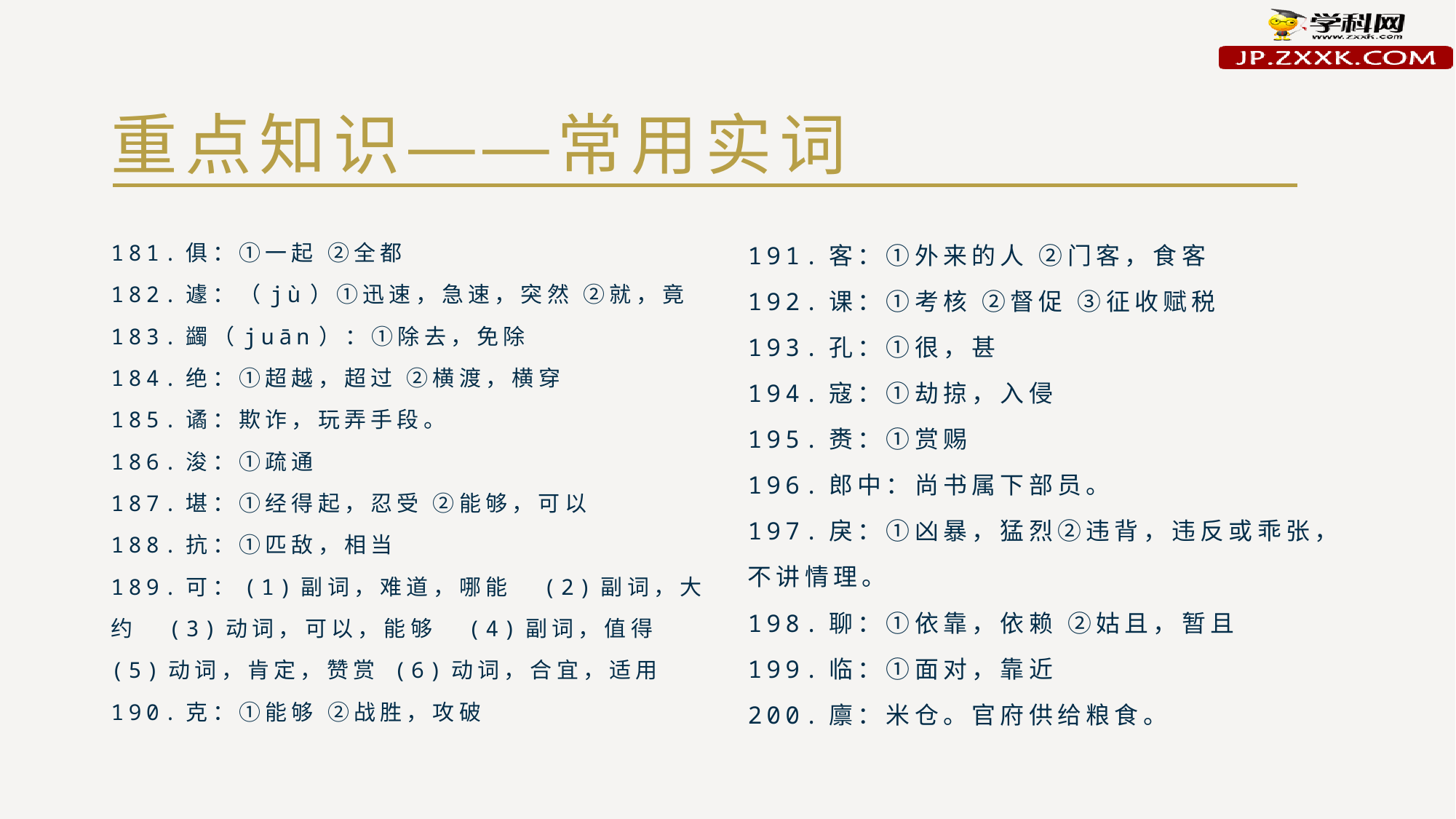

# 重点知识——常用实词
181.俱：①一起 ②全都
182.遽：（jù）①迅速，急速，突然 ②就，竟
183.蠲（juān）：①除去，免除
184.绝：①超越，超过 ②横渡，横穿
185.谲：欺诈，玩弄手段。
186.浚：①疏通
187.堪：①经得起，忍受 ②能够，可以
188.抗：①匹敌，相当
189.可：(1)副词，难道，哪能　(2)副词，大约　(3)动词，可以，能够　(4)副词，值得　(5)动词，肯定，赞赏 (6)动词，合宜，适用
190.克：①能够 ②战胜，攻破
191.客：①外来的人 ②门客，食客
192.课：①考核 ②督促 ③征收赋税
193.孔：①很，甚
194.寇：①劫掠，入侵
195.赉：①赏赐
196.郎中：尚书属下部员。
197.戾：①凶暴，猛烈②违背，违反或乖张，不讲情理。
198.聊：①依靠，依赖 ②姑且，暂且
199.临：①面对，靠近
200.廪：米仓。官府供给粮食。